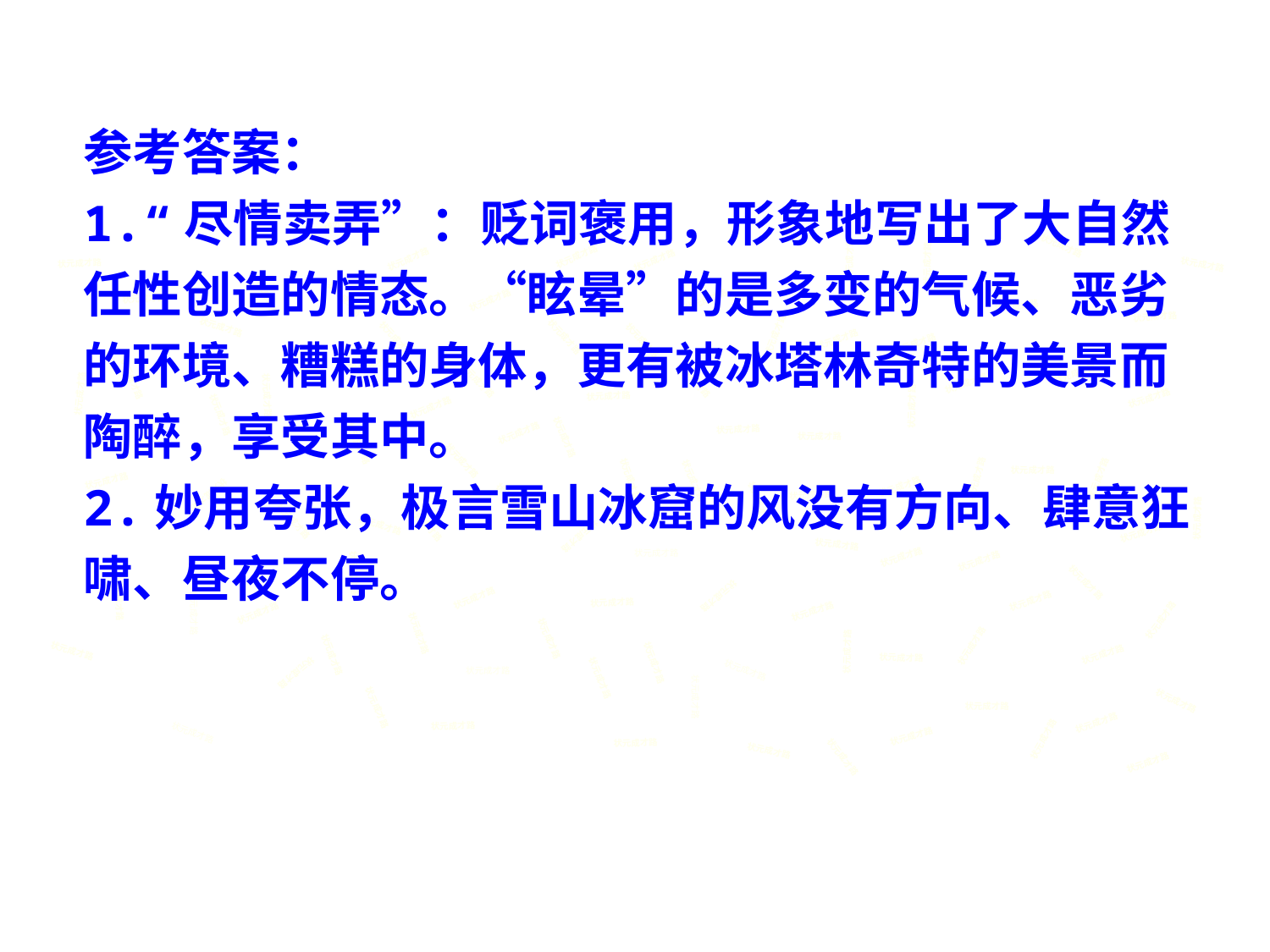

参考答案：
1.“尽情卖弄”：贬词褒用，形象地写出了大自然任性创造的情态。“眩晕”的是多变的气候、恶劣的环境、糟糕的身体，更有被冰塔林奇特的美景而陶醉，享受其中。
2.妙用夸张，极言雪山冰窟的风没有方向、肆意狂啸、昼夜不停。
状元成才路
状元成才路
状元成才路
状元成才路
状元成才路
状元成才路
状元成才路
状元成才路
状元成才路
状元成才路
状元成才路
状元成才路
状元成才路
状元成才路
状元成才路
状元成才路
状元成才路
状元成才路
状元成才路
状元成才路
状元成才路
状元成才路
状元成才路
状元成才路
状元成才路
状元成才路
状元成才路
状元成才路
状元成才路
状元成才路
状元成才路
状元成才路
状元成才路
状元成才路
状元成才路
状元成才路
状元成才路
状元成才路
状元成才路
状元成才路
状元成才路
状元成才路
状元成才路
状元成才路
状元成才路
状元成才路
状元成才路
状元成才路
状元成才路
状元成才路
状元成才路
状元成才路
状元成才路
状元成才路
状元成才路
状元成才路
状元成才路
状元成才路
状元成才路
状元成才路
状元成才路
状元成才路
状元成才路
状元成才路
状元成才路
状元成才路
状元成才路
状元成才路
状元成才路
状元成才路
状元成才路
状元成才路
状元成才路
状元成才路
状元成才路
状元成才路
状元成才路
状元成才路
状元成才路
状元成才路
状元成才路
状元成才路
状元成才路
状元成才路
状元成才路
状元成才路
状元成才路
状元成才路
状元成才路
状元成才路
状元成才路
状元成才路
状元成才路
状元成才路
状元成才路
状元成才路
状元成才路
状元成才路
状元成才路
状元成才路